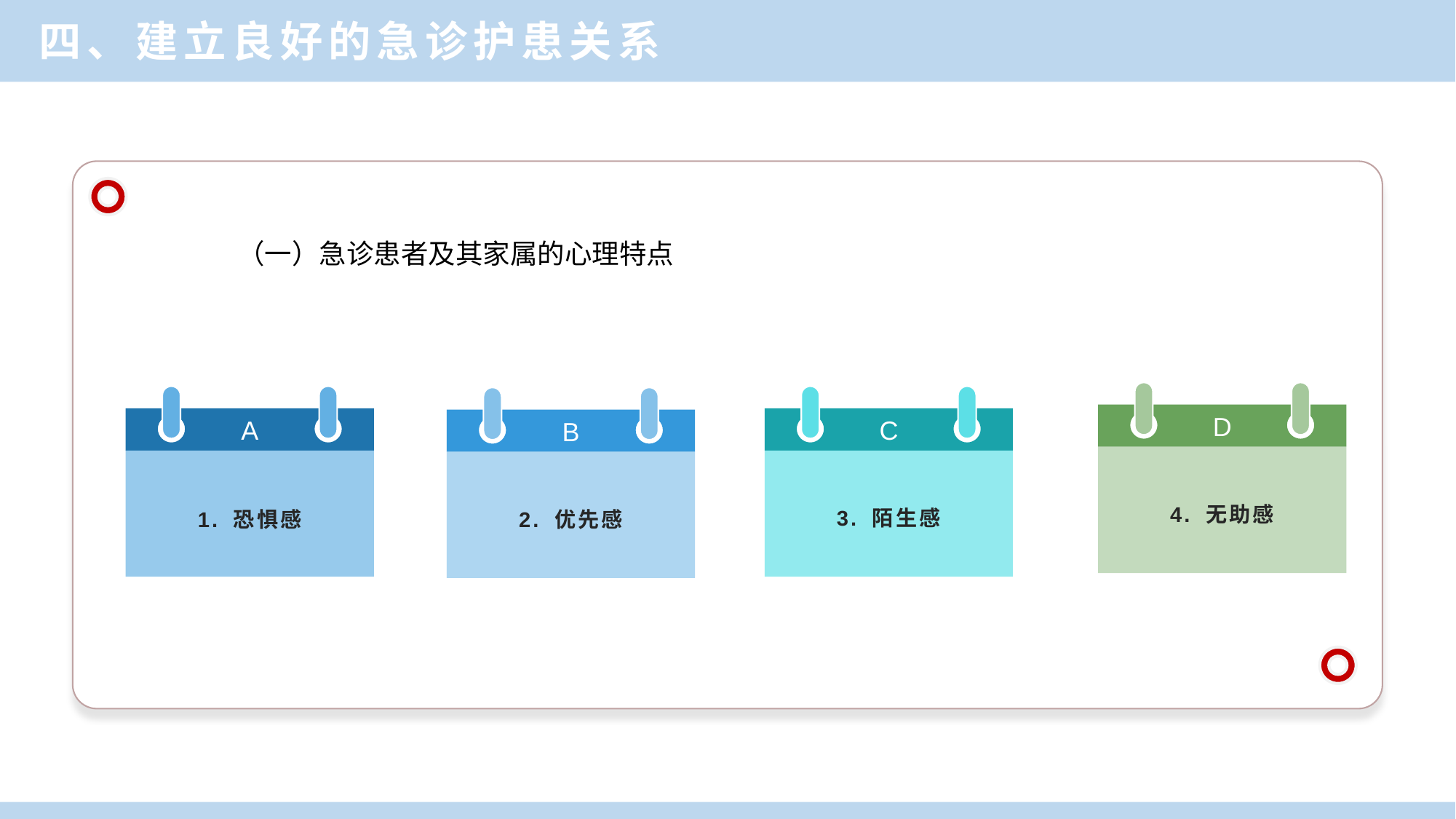

四、建立良好的急诊护患关系

（一）急诊患者及其家属的心理特点

D

4. 无助感

A

1. 恐惧感

C

3. 陌生感

B

2. 优先感